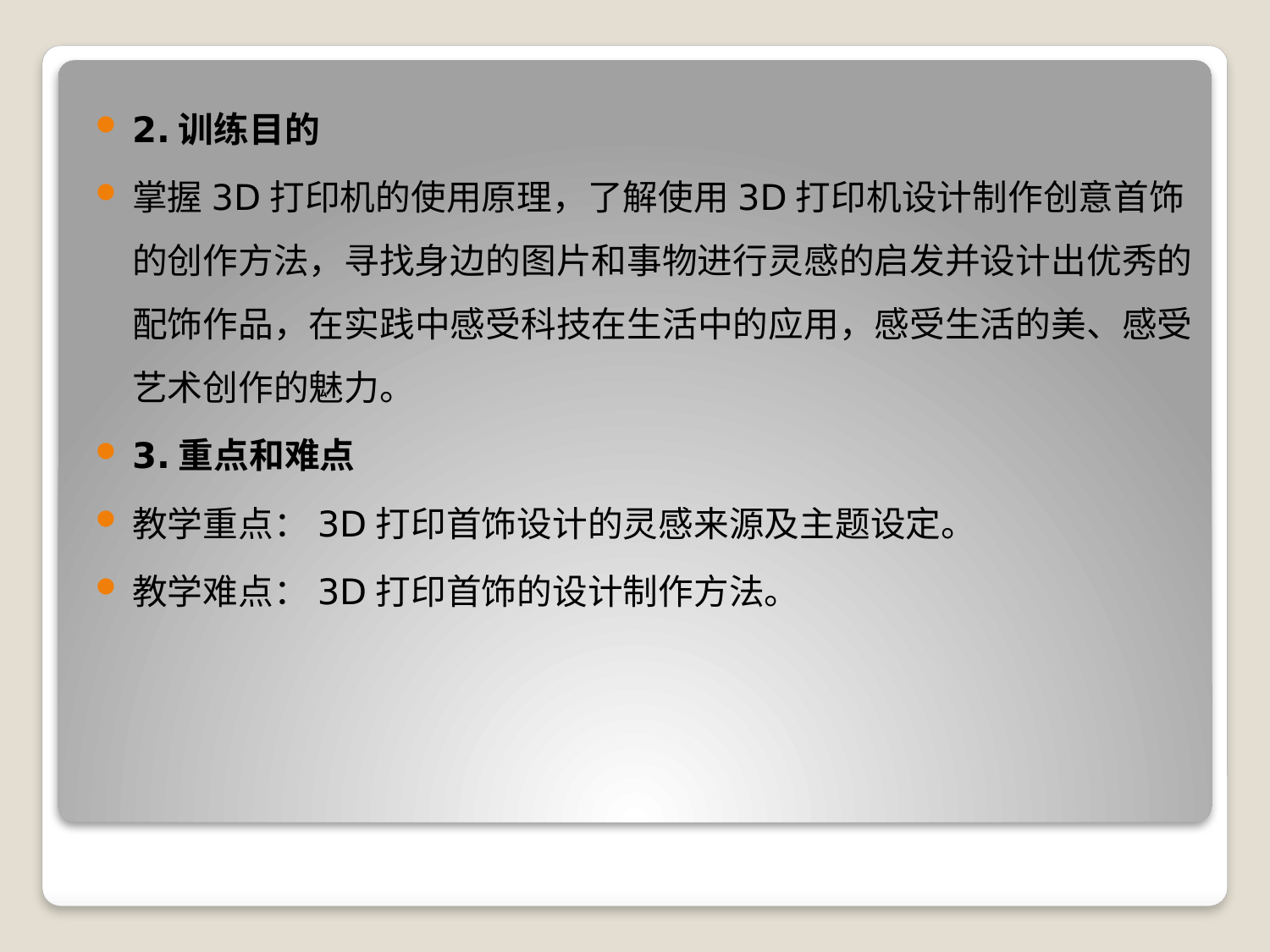

2.训练目的
掌握3D打印机的使用原理，了解使用3D打印机设计制作创意首饰的创作方法，寻找身边的图片和事物进行灵感的启发并设计出优秀的配饰作品，在实践中感受科技在生活中的应用，感受生活的美、感受艺术创作的魅力。
3.重点和难点
教学重点：3D打印首饰设计的灵感来源及主题设定。
教学难点：3D打印首饰的设计制作方法。

#